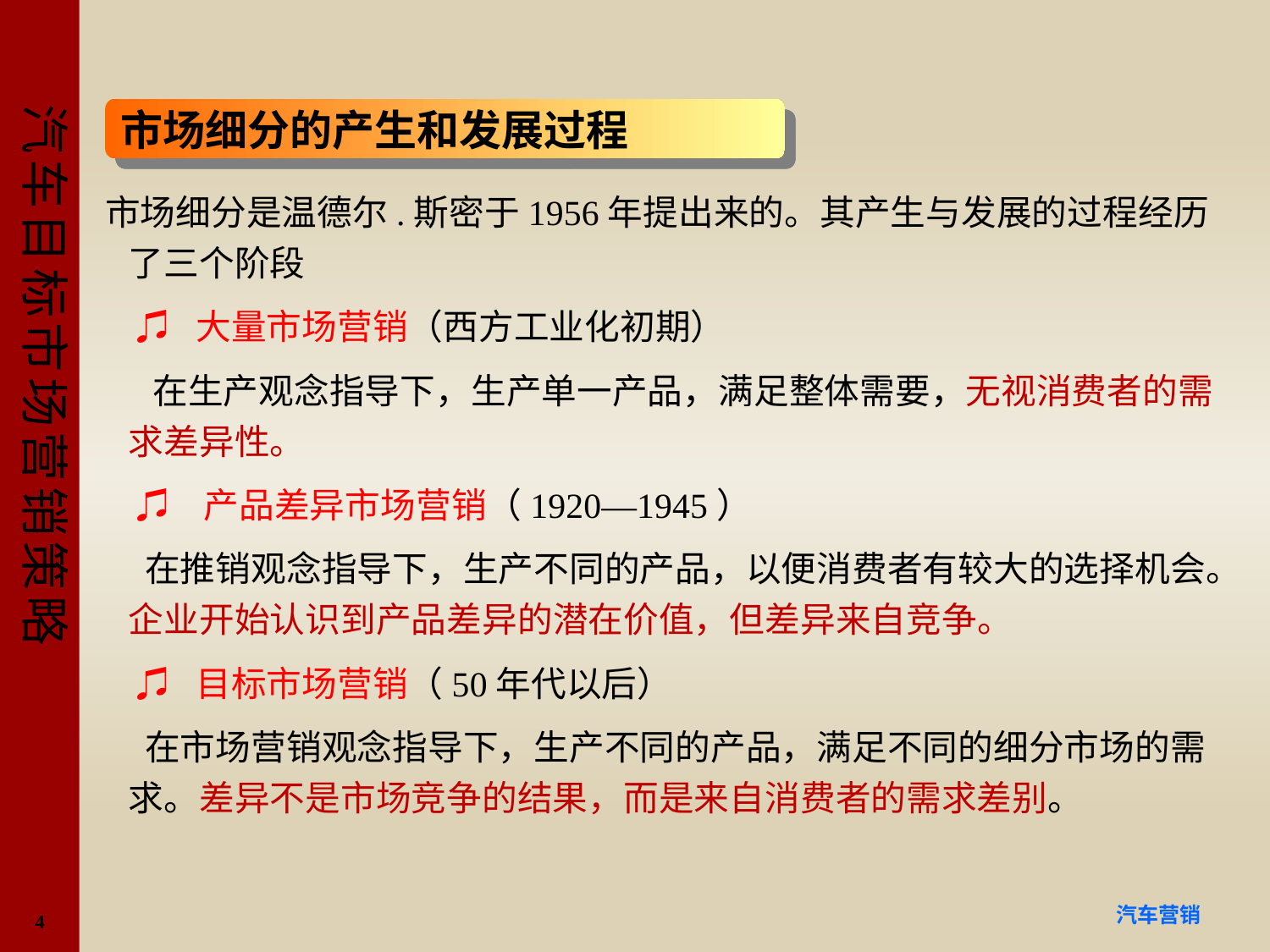

#
市场细分的产生和发展过程
市场细分是温德尔.斯密于1956年提出来的。其产生与发展的过程经历了三个阶段
    ♫  大量市场营销（西方工业化初期）
     在生产观念指导下，生产单一产品，满足整体需要，无视消费者的需求差异性。
    ♫   产品差异市场营销（1920—1945）
    在推销观念指导下，生产不同的产品，以便消费者有较大的选择机会。企业开始认识到产品差异的潜在价值，但差异来自竞争。
    ♫  目标市场营销（50年代以后）
    在市场营销观念指导下，生产不同的产品，满足不同的细分市场的需求。差异不是市场竞争的结果，而是来自消费者的需求差别。

4